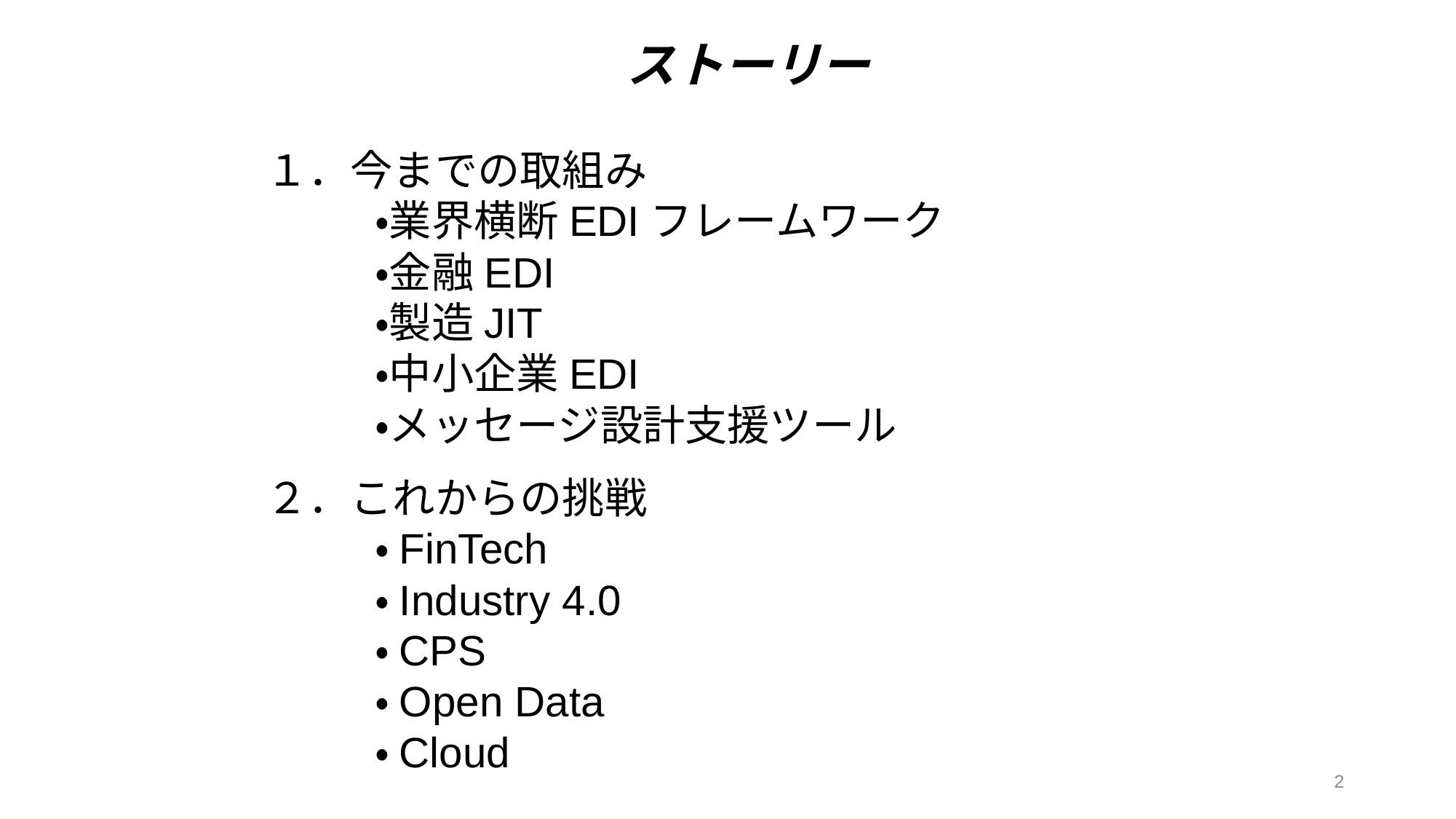

ストーリー

１．今までの取組み
	・業界横断EDIフレームワーク
	・金融EDI
	・製造JIT
	・中小企業EDI
	・メッセージ設計支援ツール

２．これからの挑戦
	・FinTech
	・Industry 4.0
	・CPS
	・Open Data
	・Cloud
2